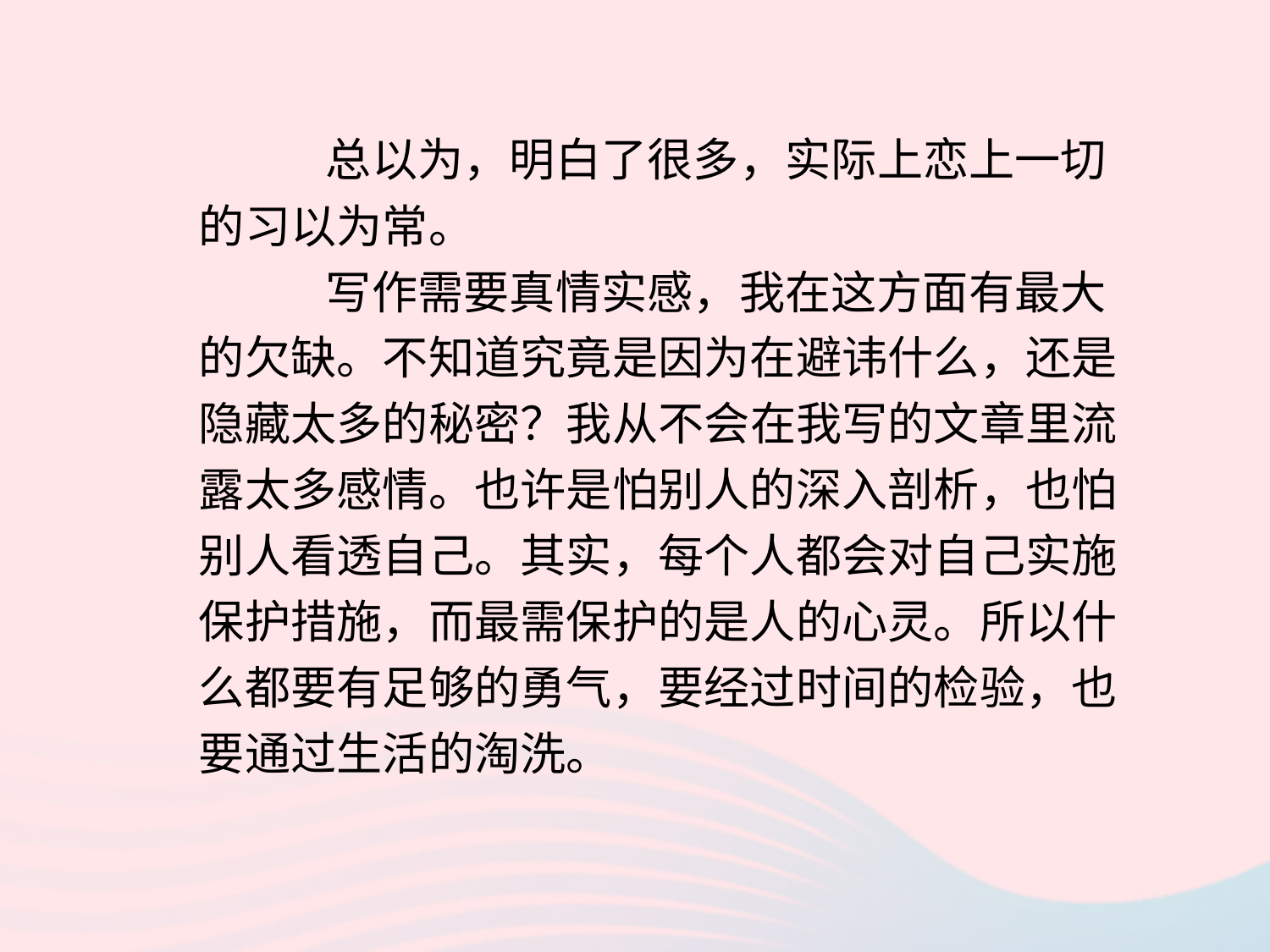

总以为，明白了很多，实际上恋上一切的习以为常。
	写作需要真情实感，我在这方面有最大的欠缺。不知道究竟是因为在避讳什么，还是隐藏太多的秘密？我从不会在我写的文章里流露太多感情。也许是怕别人的深入剖析，也怕别人看透自己。其实，每个人都会对自己实施保护措施，而最需保护的是人的心灵。所以什么都要有足够的勇气，要经过时间的检验，也要通过生活的淘洗。